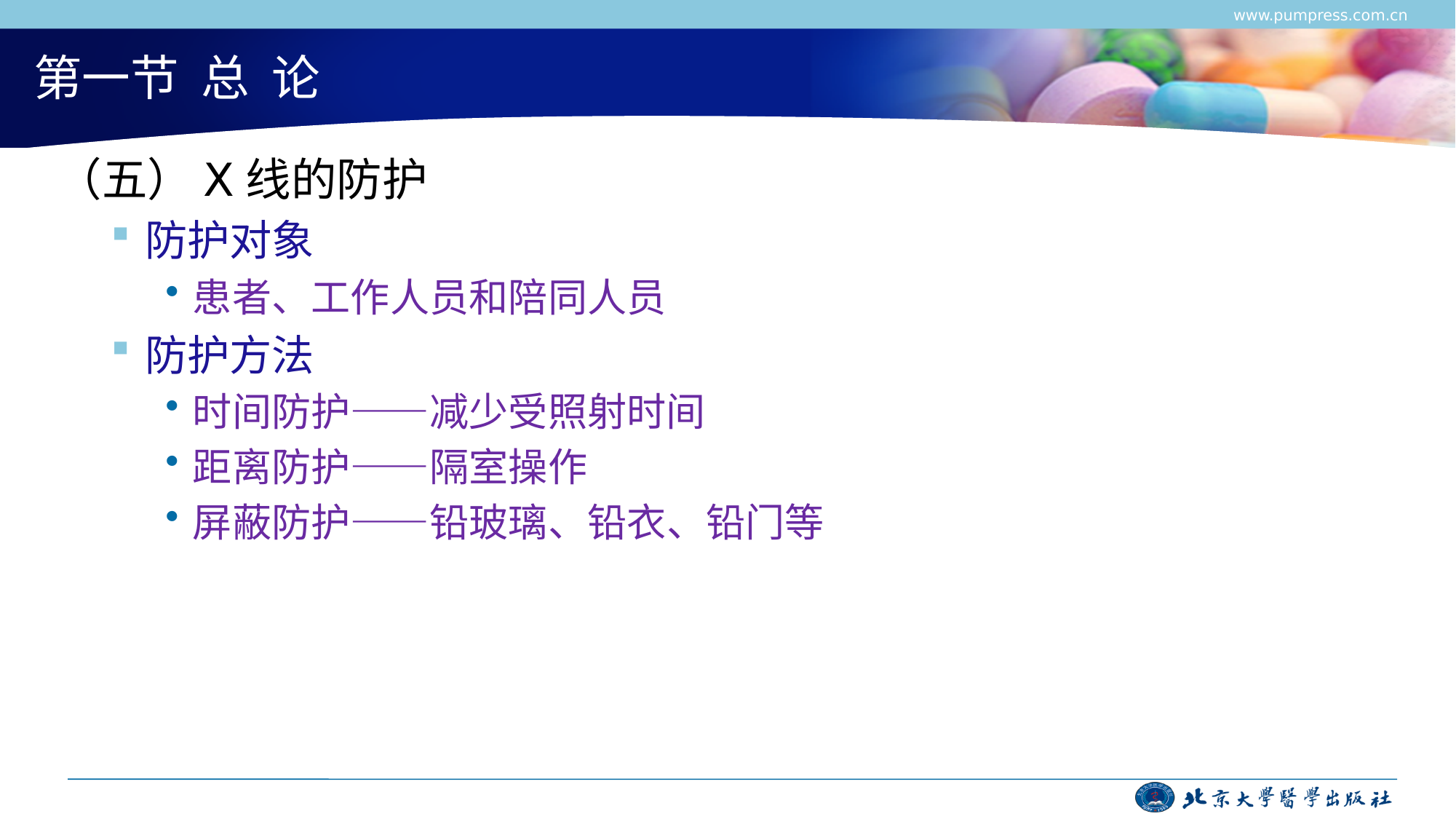

www.pumpress.com.cn
# 第一节  总  论
（五）X线的防护
防护对象
患者、工作人员和陪同人员
防护方法
时间防护——减少受照射时间
距离防护——隔室操作
屏蔽防护——铅玻璃、铅衣、铅门等